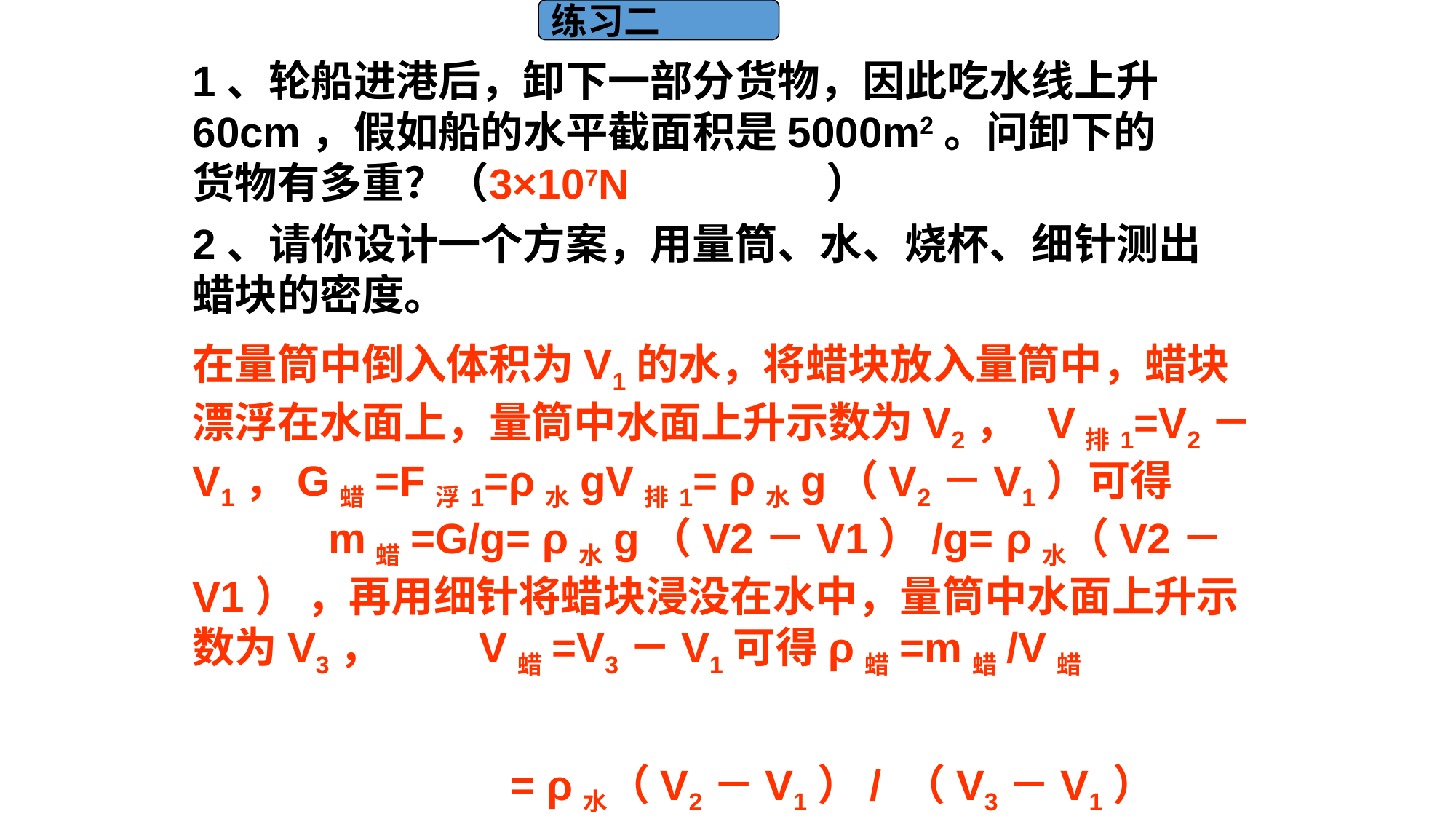

练习二
1、轮船进港后，卸下一部分货物，因此吃水线上升60cm，假如船的水平截面积是5000m2。问卸下的货物有多重？（                                   ）
3×107N
2、请你设计一个方案，用量筒、水、烧杯、细针测出蜡块的密度。
在量筒中倒入体积为V1的水，将蜡块放入量筒中，蜡块漂浮在水面上，量筒中水面上升示数为V2，  V排1=V2－V1，G蜡=F浮1=ρ水gV排1= ρ水g（V2－V1）可得                       m蜡=G/g= ρ水g（V2－V1）/g= ρ水（V2－V1） ，再用细针将蜡块浸没在水中，量筒中水面上升示数为V3，         V蜡=V3－V1可得ρ蜡=m蜡/V蜡
                                              = ρ水（V2－V1）/ （V3－V1）